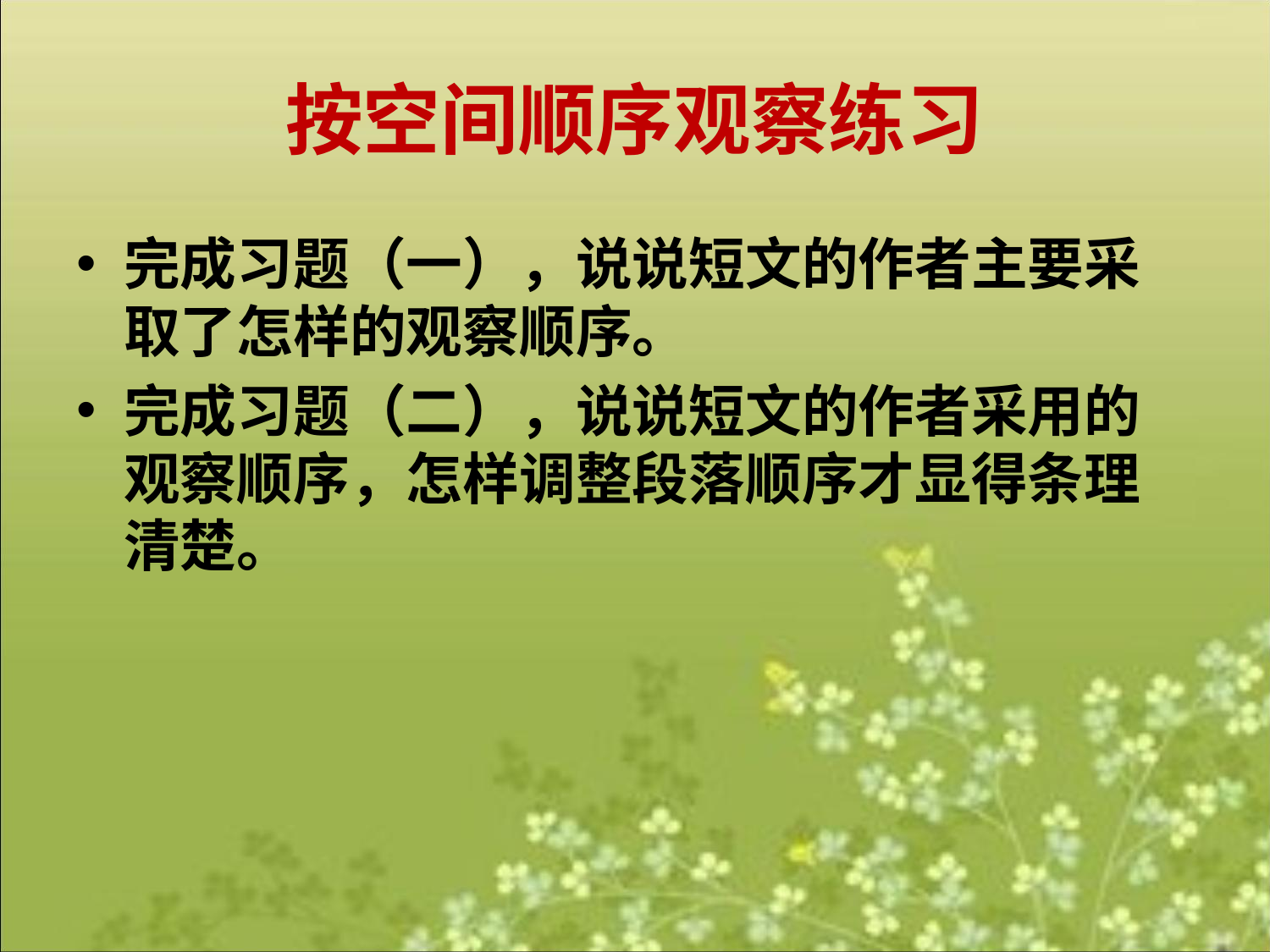

# 按空间顺序观察练习
完成习题（一），说说短文的作者主要采取了怎样的观察顺序。
完成习题（二），说说短文的作者采用的观察顺序，怎样调整段落顺序才显得条理清楚。